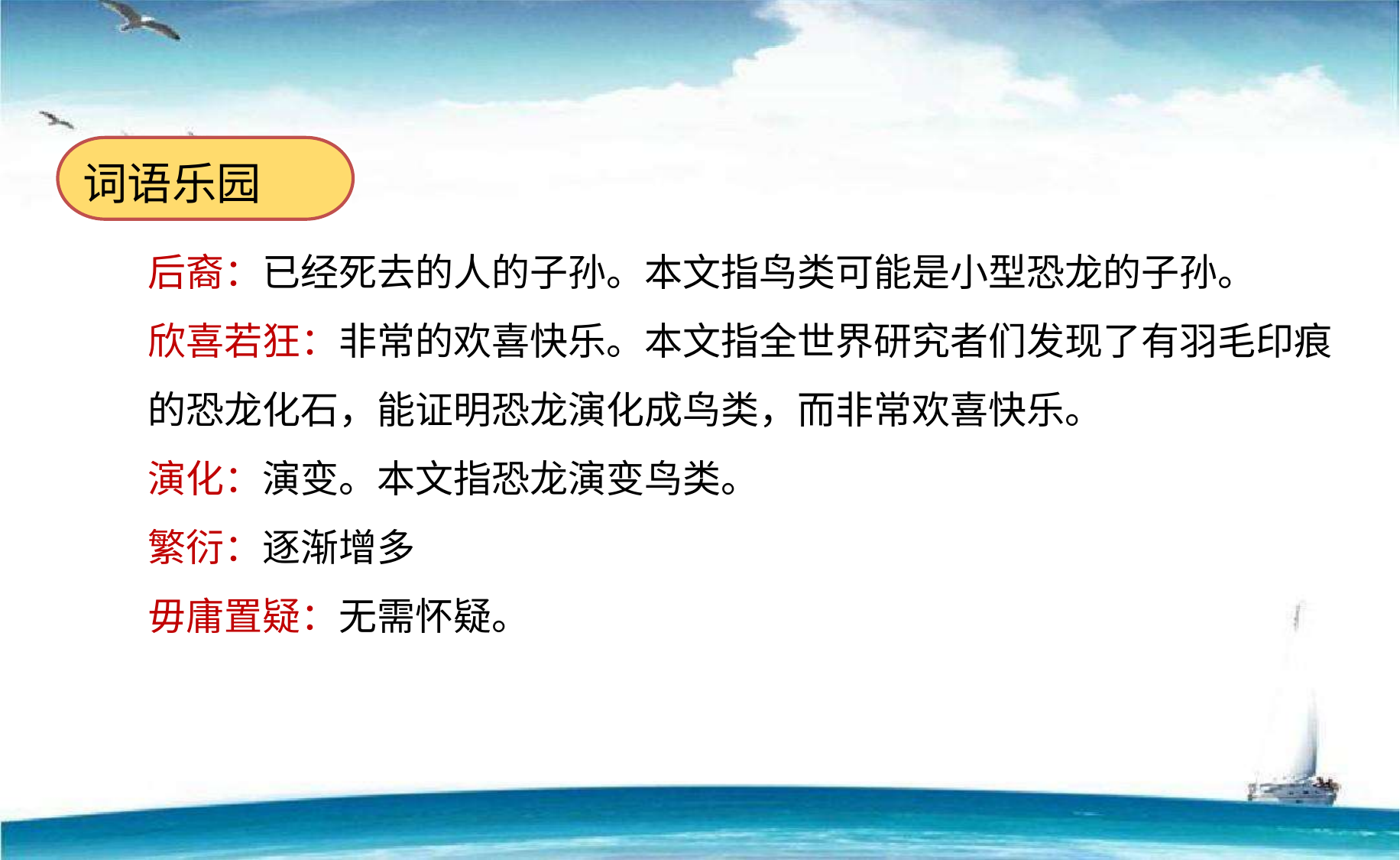

词语乐园
后裔：已经死去的人的子孙。本文指鸟类可能是小型恐龙的子孙。
欣喜若狂：非常的欢喜快乐。本文指全世界研究者们发现了有羽毛印痕的恐龙化石，能证明恐龙演化成鸟类，而非常欢喜快乐。
演化：演变。本文指恐龙演变鸟类。
繁衍：逐渐增多
毋庸置疑：无需怀疑。